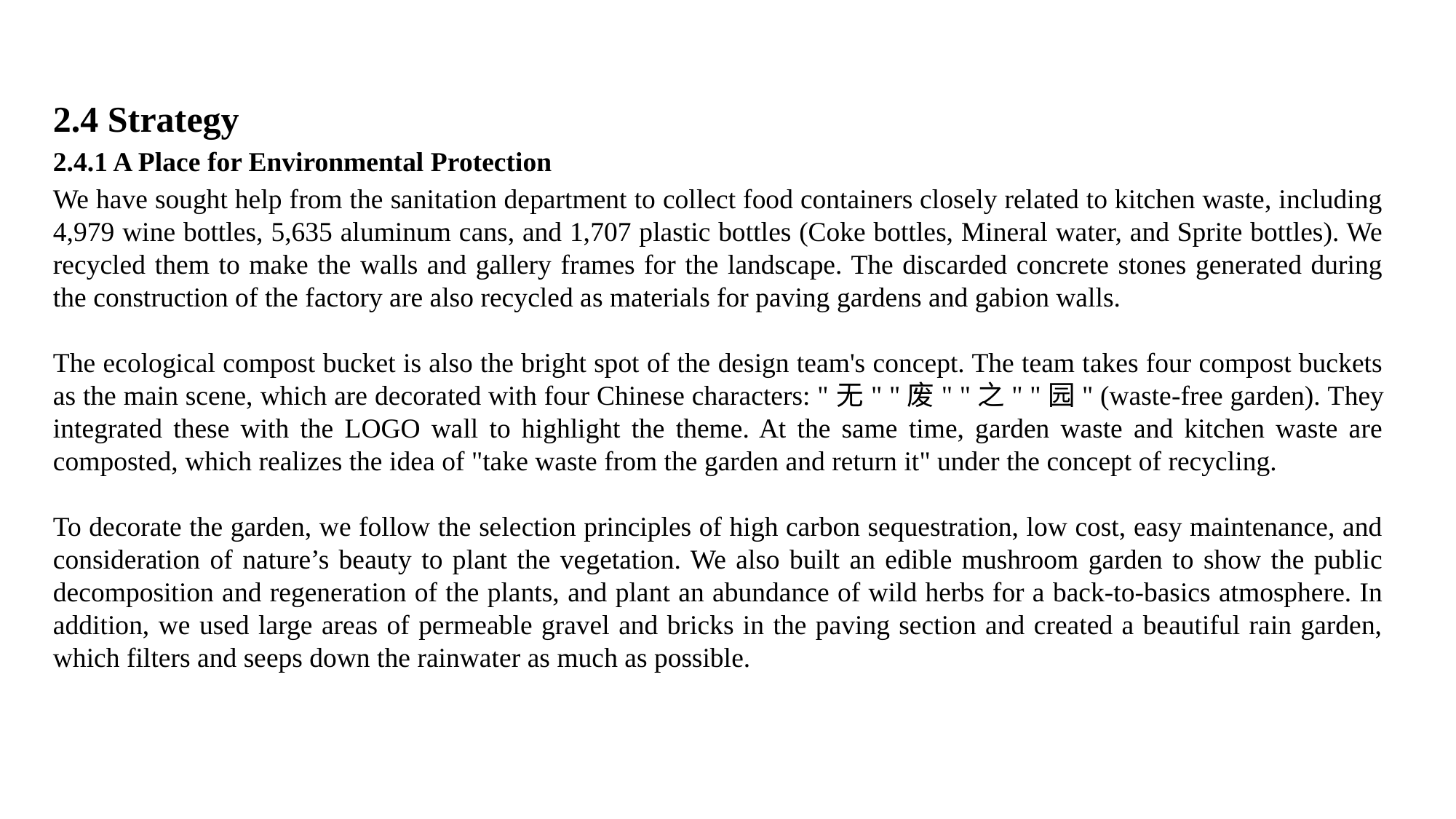

2.4 Strategy
2.4.1 A Place for Environmental Protection
We have sought help from the sanitation department to collect food containers closely related to kitchen waste, including 4,979 wine bottles, 5,635 aluminum cans, and 1,707 plastic bottles (Coke bottles, Mineral water, and Sprite bottles). We recycled them to make the walls and gallery frames for the landscape. The discarded concrete stones generated during the construction of the factory are also recycled as materials for paving gardens and gabion walls.

The ecological compost bucket is also the bright spot of the design team's concept. The team takes four compost buckets as the main scene, which are decorated with four Chinese characters: "无" "废" "之" "园" (waste-free garden). They integrated these with the LOGO wall to highlight the theme. At the same time, garden waste and kitchen waste are composted, which realizes the idea of "take waste from the garden and return it" under the concept of recycling.

To decorate the garden, we follow the selection principles of high carbon sequestration, low cost, easy maintenance, and consideration of nature’s beauty to plant the vegetation. We also built an edible mushroom garden to show the public decomposition and regeneration of the plants, and plant an abundance of wild herbs for a back-to-basics atmosphere. In addition, we used large areas of permeable gravel and bricks in the paving section and created a beautiful rain garden, which filters and seeps down the rainwater as much as possible.